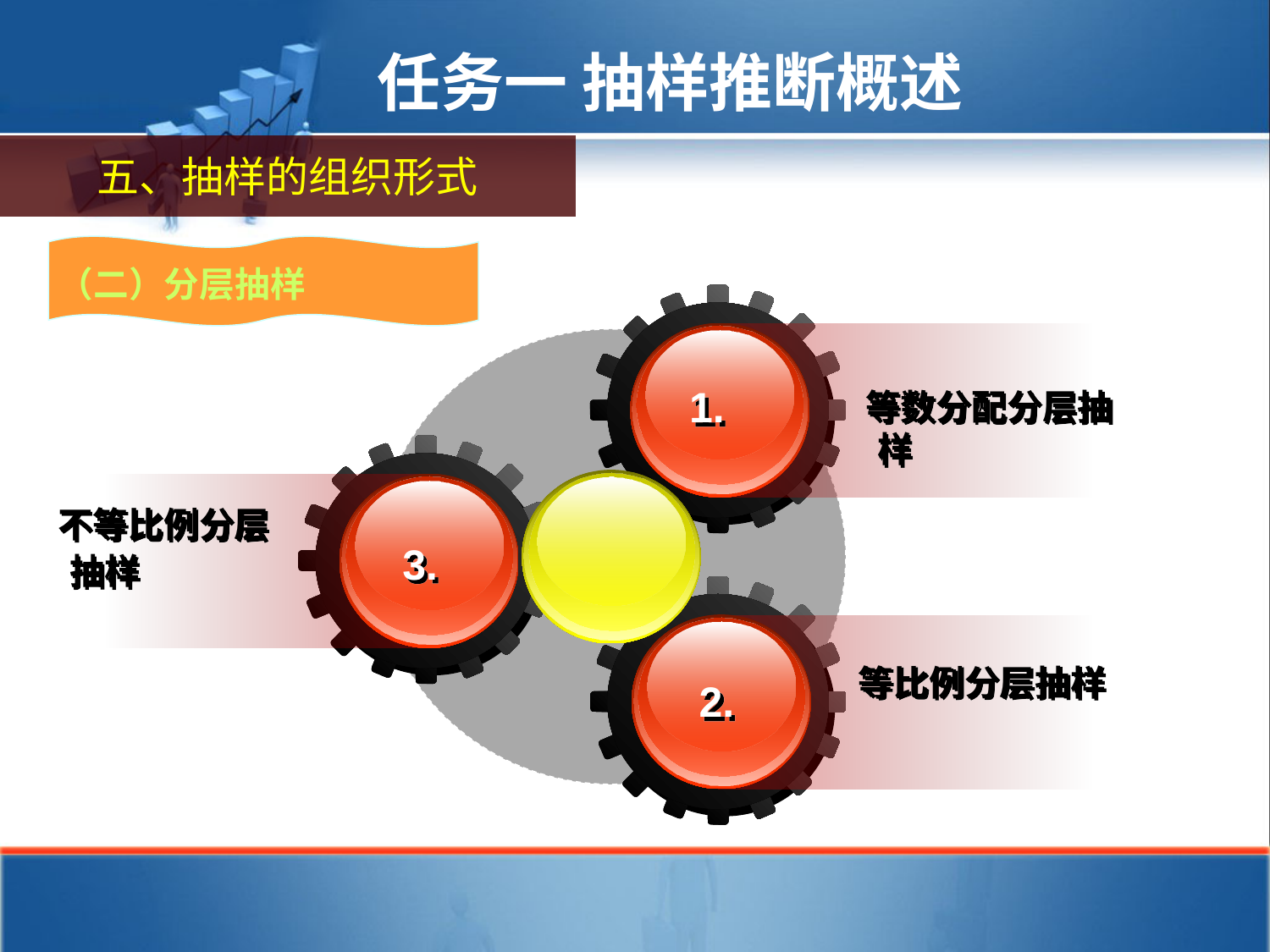

任务一 抽样推断概述
五、抽样的组织形式

（二）分层抽样

1.
等数分配分层抽样

不等比例分层抽样
3.

等比例分层抽样
2.